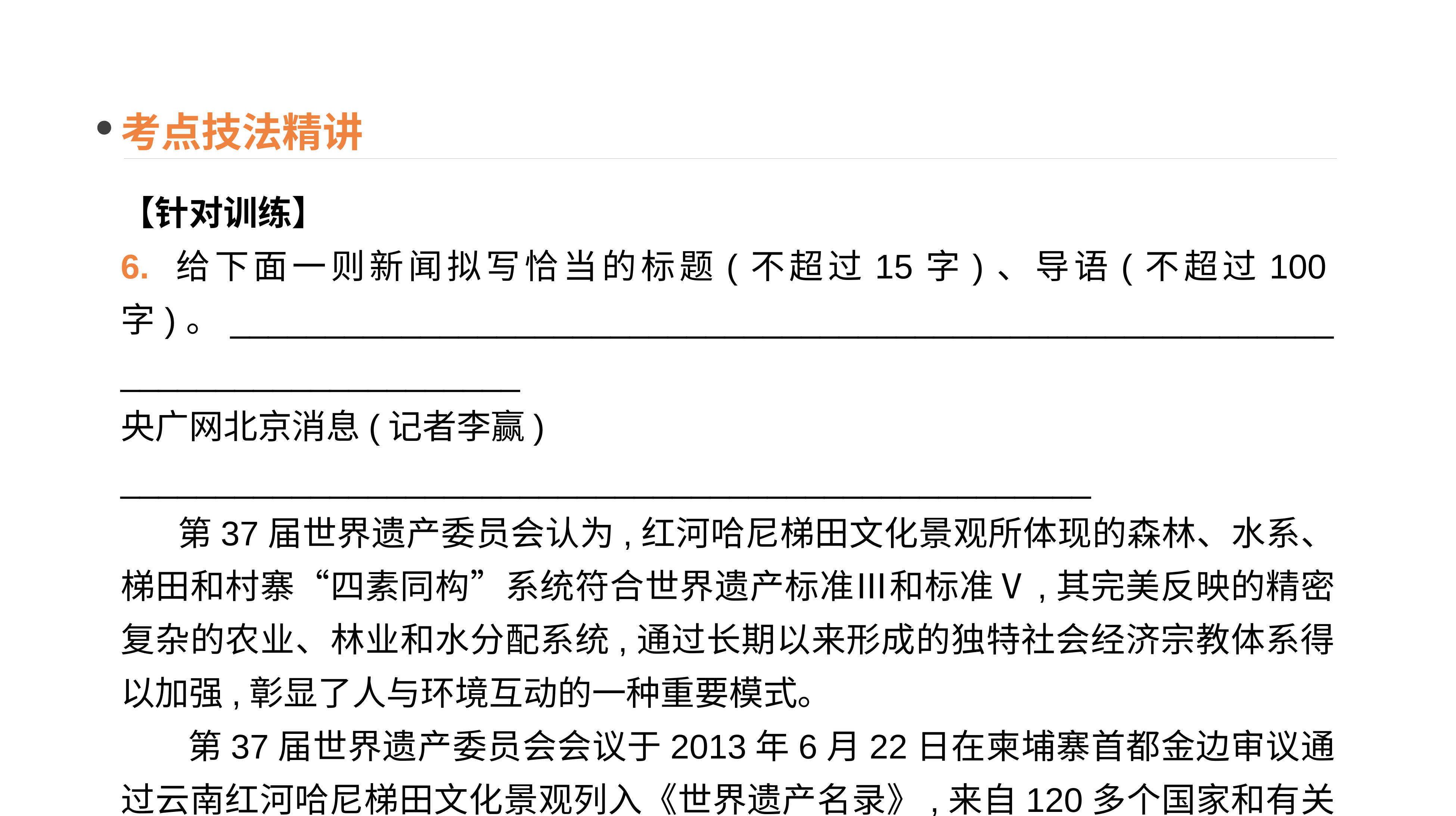

考点技法精讲

【针对训练】
6. 给下面一则新闻拟写恰当的标题(不超过15字)、导语(不超过100字)。_______________________________________________________________________________
央广网北京消息(记者李赢) ___________________________________________________
      第37届世界遗产委员会认为,红河哈尼梯田文化景观所体现的森林、水系、梯田和村寨“四素同构”系统符合世界遗产标准Ⅲ和标准Ⅴ,其完美反映的精密复杂的农业、林业和水分配系统,通过长期以来形成的独特社会经济宗教体系得以加强,彰显了人与环境互动的一种重要模式。
       第37届世界遗产委员会会议于2013年6月22日在柬埔寨首都金边审议通过云南红河哈尼梯田文化景观列入《世界遗产名录》,来自120多个国家和有关国际组